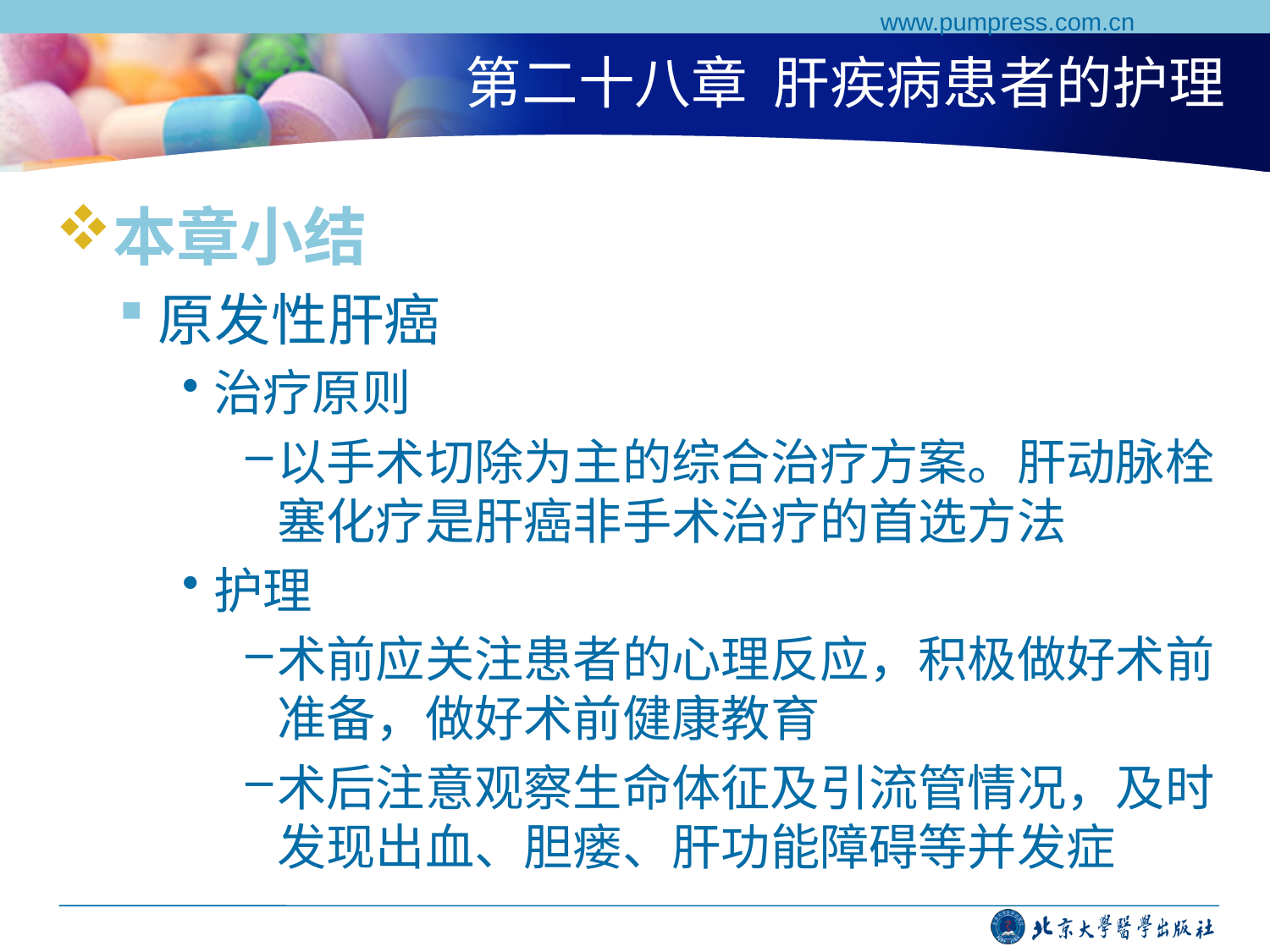

www.pumpress.com.cn
# 第二十八章  肝疾病患者的护理
本章小结
原发性肝癌
治疗原则
以手术切除为主的综合治疗方案。肝动脉栓塞化疗是肝癌非手术治疗的首选方法
护理
术前应关注患者的心理反应，积极做好术前准备，做好术前健康教育
术后注意观察生命体征及引流管情况，及时发现出血、胆瘘、肝功能障碍等并发症